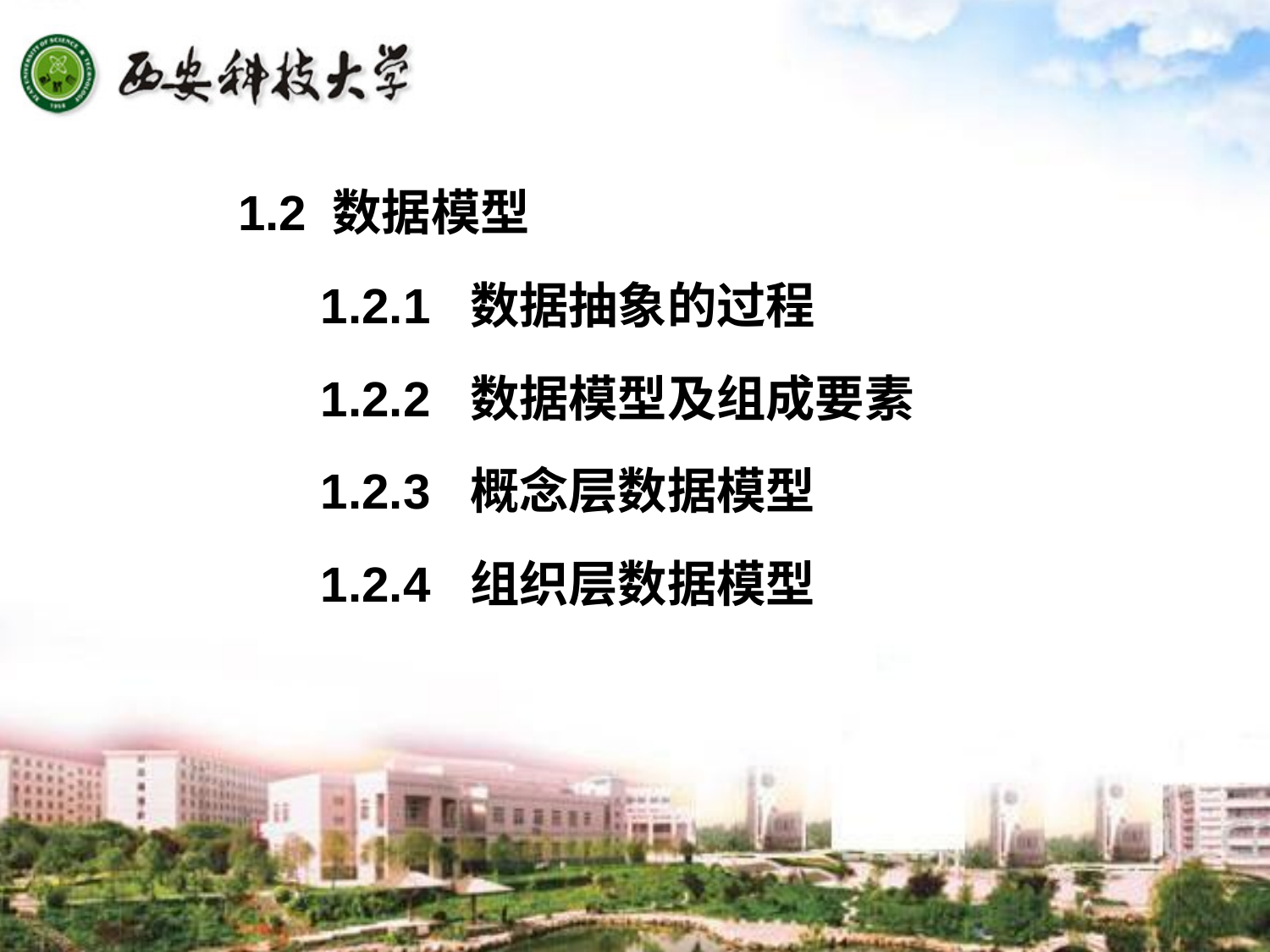

1.2 数据模型
      1.2.1  数据抽象的过程
      1.2.2  数据模型及组成要素
      1.2.3  概念层数据模型
      1.2.4  组织层数据模型